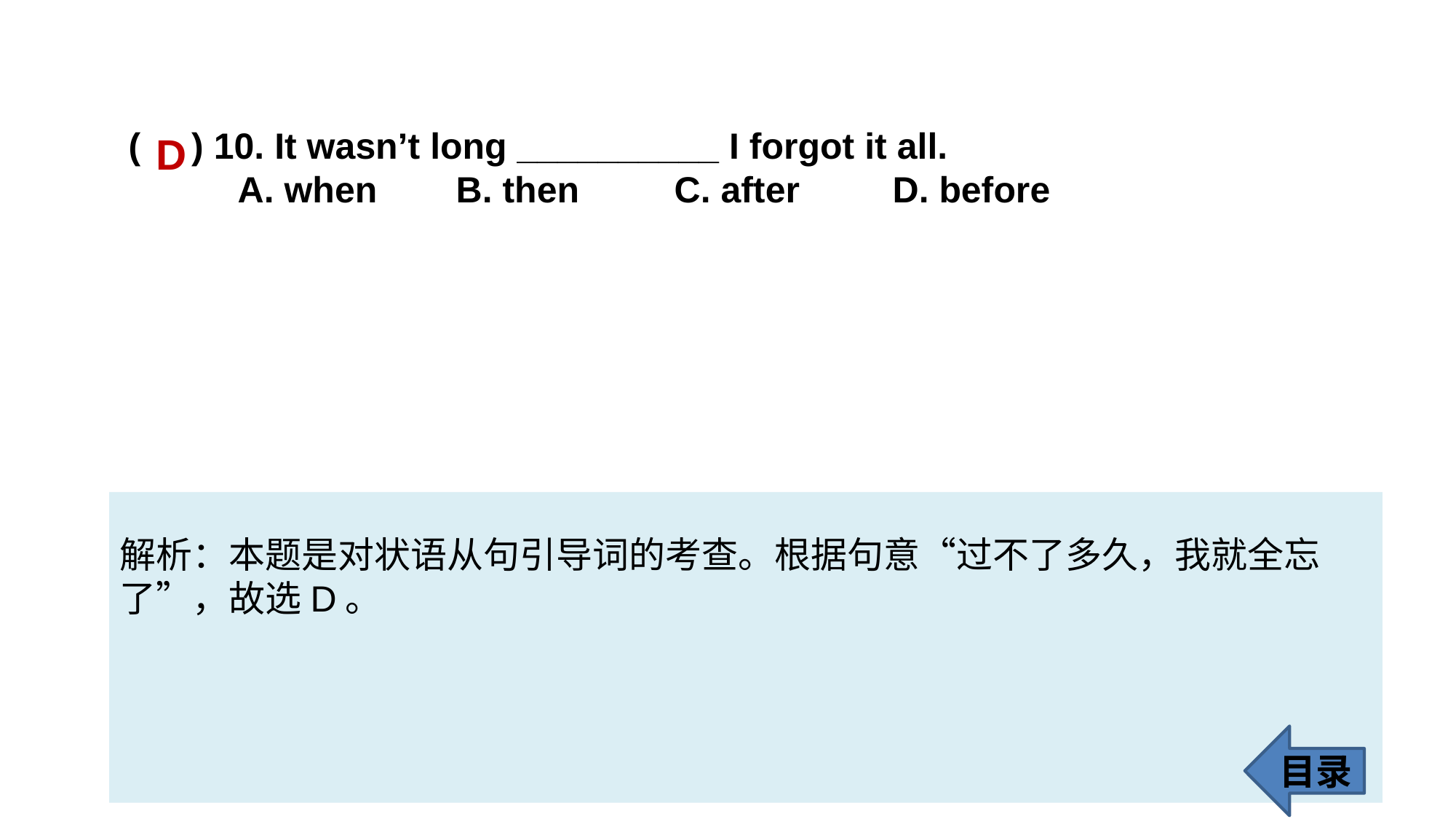

(     ) 10. It wasn’t long __________ I forgot it all.
	A. when 	B. then 	C. after 	D. before
D

解析：本题是对状语从句引导词的考查。根据句意“过不了多久，我就全忘
了”，故选D。
目录
69